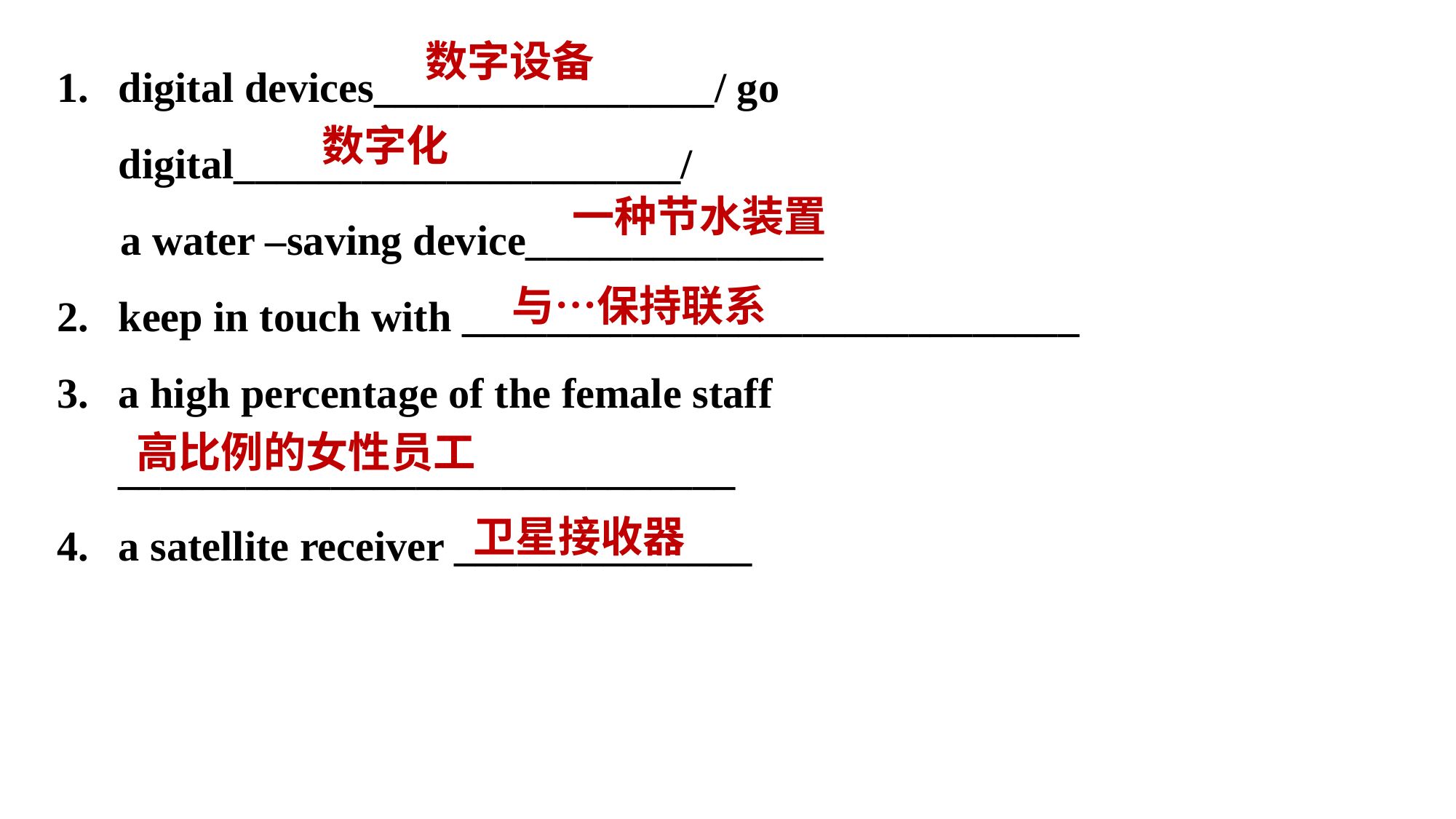

digital devices________________/ go digital_____________________/
      a water –saving device______________
keep in touch with _____________________________
a high percentage of the female staff _____________________________
a satellite receiver ______________
数字设备
数字化
一种节水装置
与…保持联系
高比例的女性员工
卫星接收器